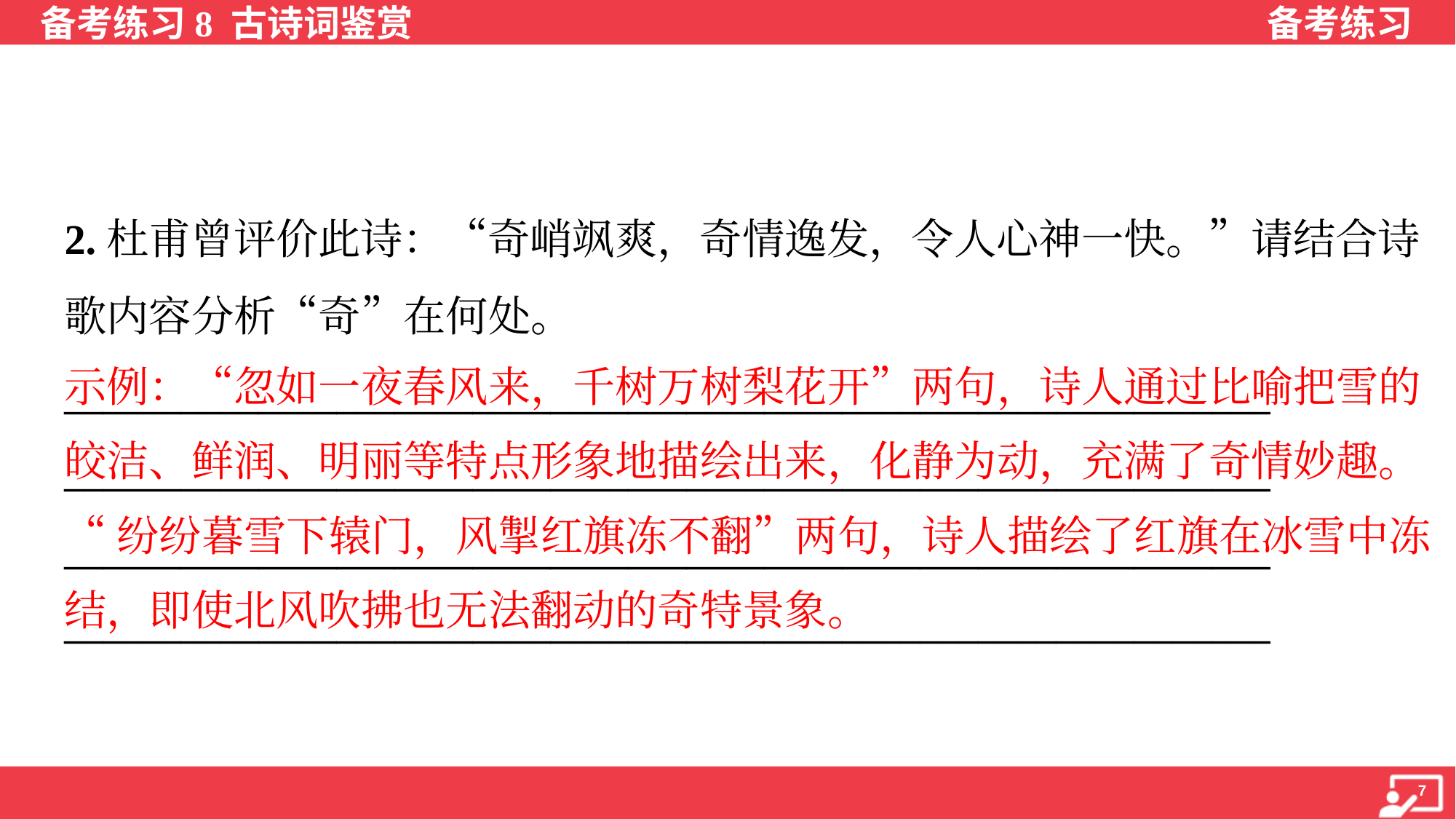

2.杜甫曾评价此诗：“奇峭飒爽，奇情逸发，令人心神一快。”请结合诗
歌内容分析“奇”在何处。
______________________________________________________________
______________________________________________________________
______________________________________________________________
______________________________________________________________
示例：“忽如一夜春风来，千树万树梨花开”两句，诗人通过比喻把雪的
皎洁、鲜润、明丽等特点形象地描绘出来，化静为动，充满了奇情妙趣。
“纷纷暮雪下辕门，风掣红旗冻不翻”两句，诗人描绘了红旗在冰雪中冻
结，即使北风吹拂也无法翻动的奇特景象。